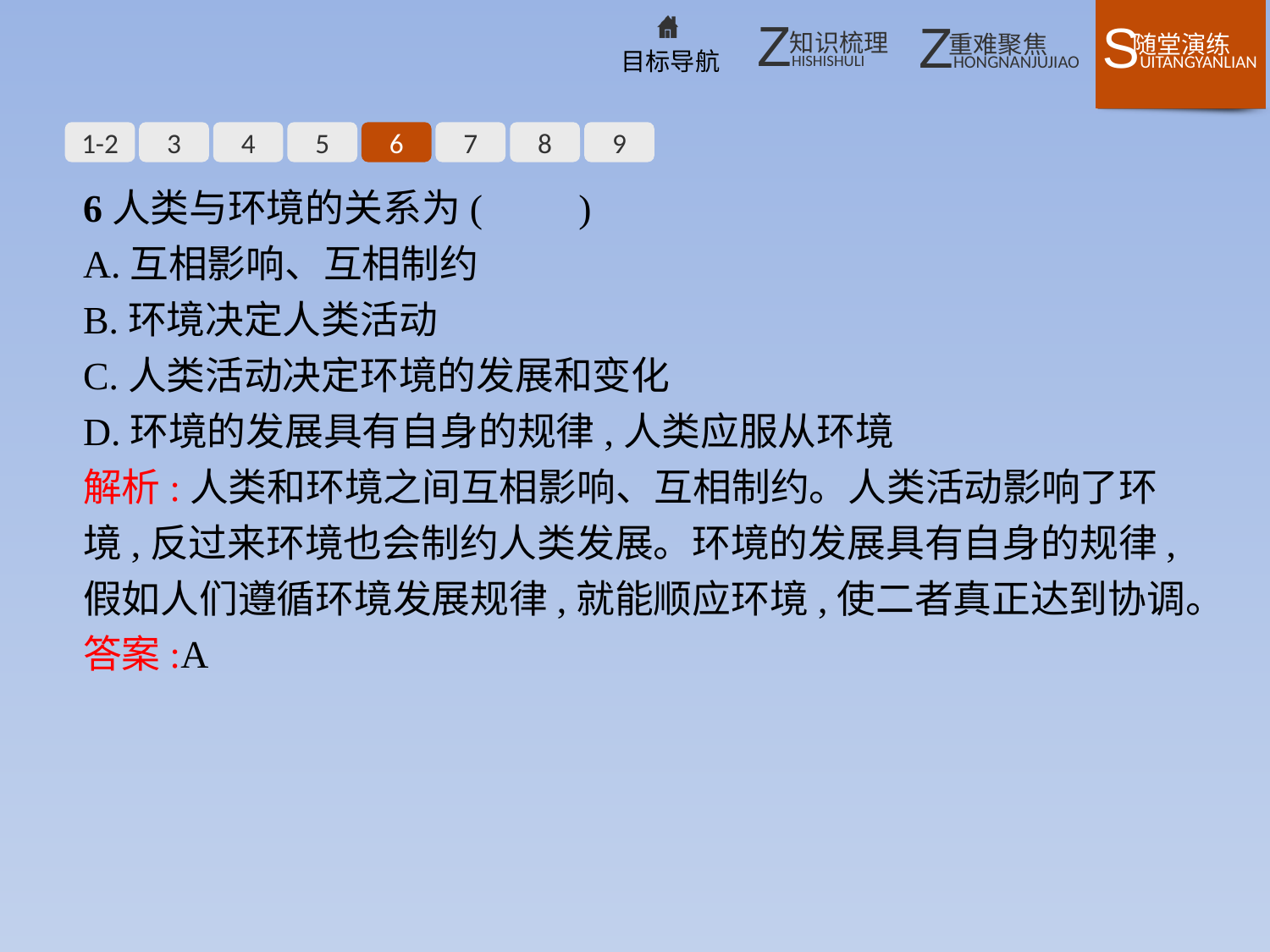

1-2
3
4
5
6
7
8
9
6人类与环境的关系为(　　)
A.互相影响、互相制约
B.环境决定人类活动
C.人类活动决定环境的发展和变化
D.环境的发展具有自身的规律,人类应服从环境
解析:人类和环境之间互相影响、互相制约。人类活动影响了环境,反过来环境也会制约人类发展。环境的发展具有自身的规律,假如人们遵循环境发展规律,就能顺应环境,使二者真正达到协调。
答案:A